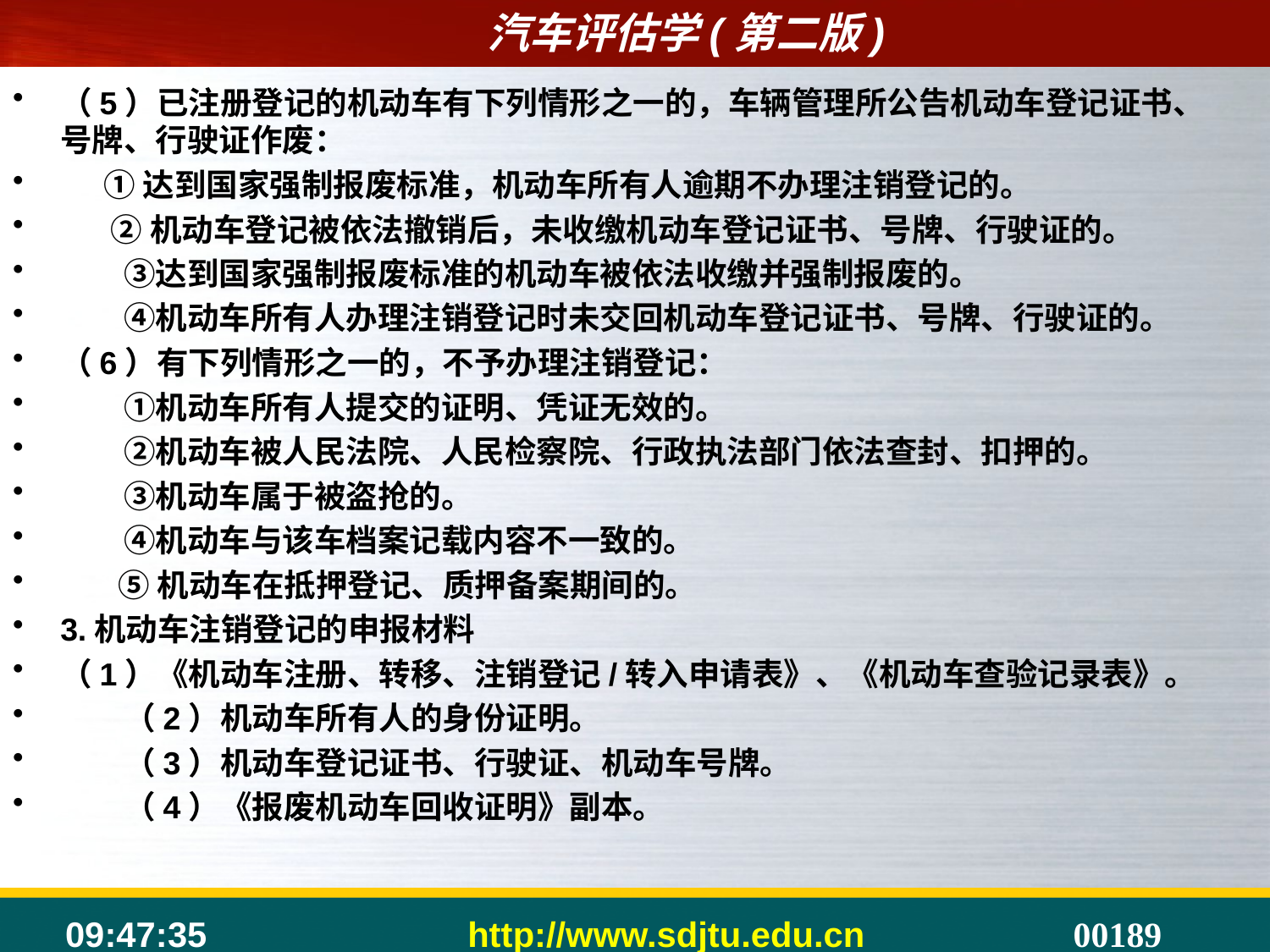

（5）已注册登记的机动车有下列情形之一的，车辆管理所公告机动车登记证书、号牌、行驶证作废：
      ①达到国家强制报废标准，机动车所有人逾期不办理注销登记的。
       ②机动车登记被依法撤销后，未收缴机动车登记证书、号牌、行驶证的。
　　③达到国家强制报废标准的机动车被依法收缴并强制报废的。
　　④机动车所有人办理注销登记时未交回机动车登记证书、号牌、行驶证的。
（6）有下列情形之一的，不予办理注销登记：
　　①机动车所有人提交的证明、凭证无效的。
　　②机动车被人民法院、人民检察院、行政执法部门依法查封、扣押的。
　　③机动车属于被盗抢的。
　　④机动车与该车档案记载内容不一致的。
        ⑤机动车在抵押登记、质押备案期间的。
3.机动车注销登记的申报材料
（1）《机动车注册、转移、注销登记/转入申请表》、《机动车查验记录表》。
　　（2）机动车所有人的身份证明。
　　（3）机动车登记证书、行驶证、机动车号牌。
　　（4）《报废机动车回收证明》副本。